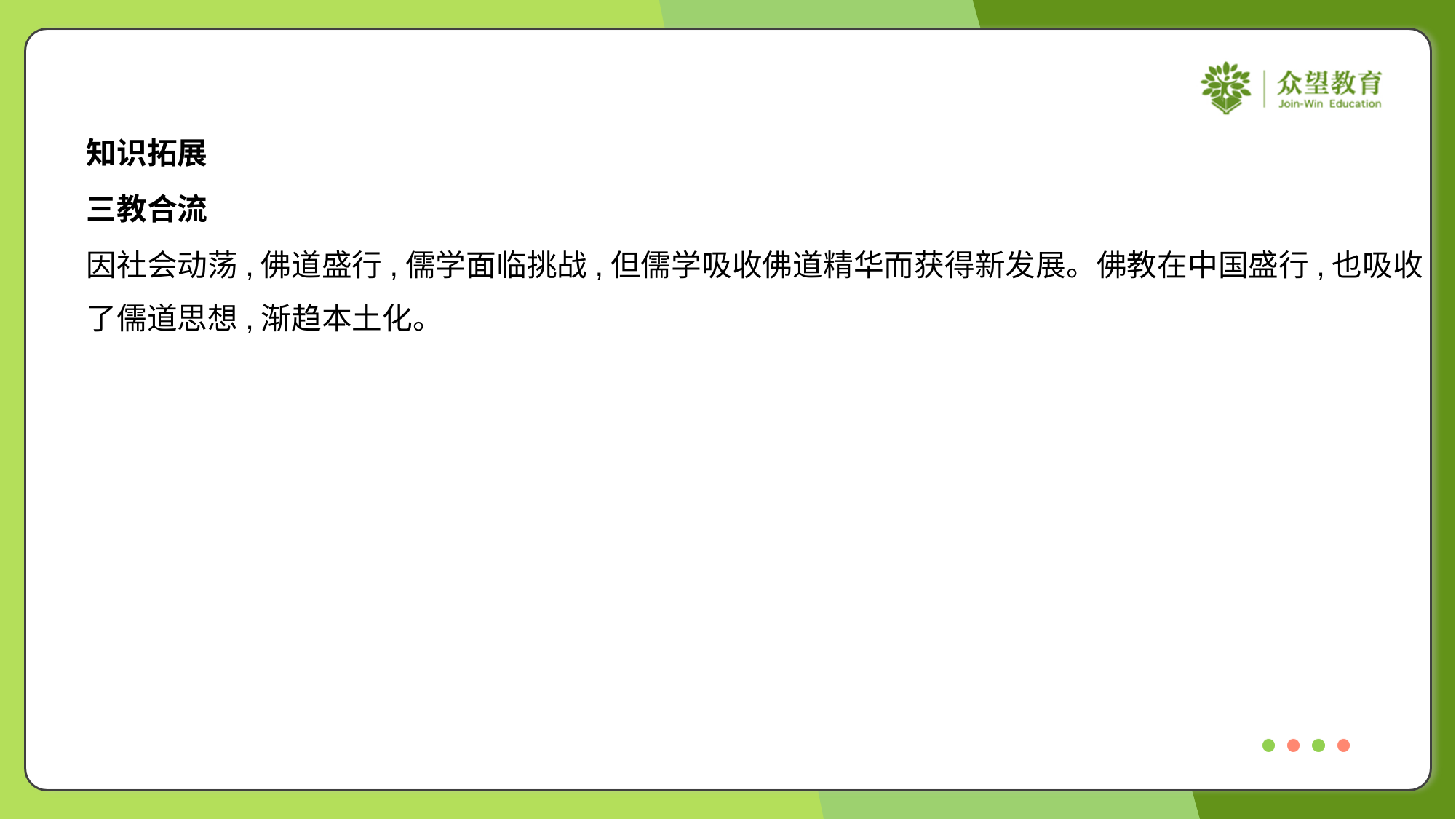

知识拓展
三教合流
因社会动荡,佛道盛行,儒学面临挑战,但儒学吸收佛道精华而获得新发展。佛教在中国盛行,也吸收
了儒道思想,渐趋本土化。